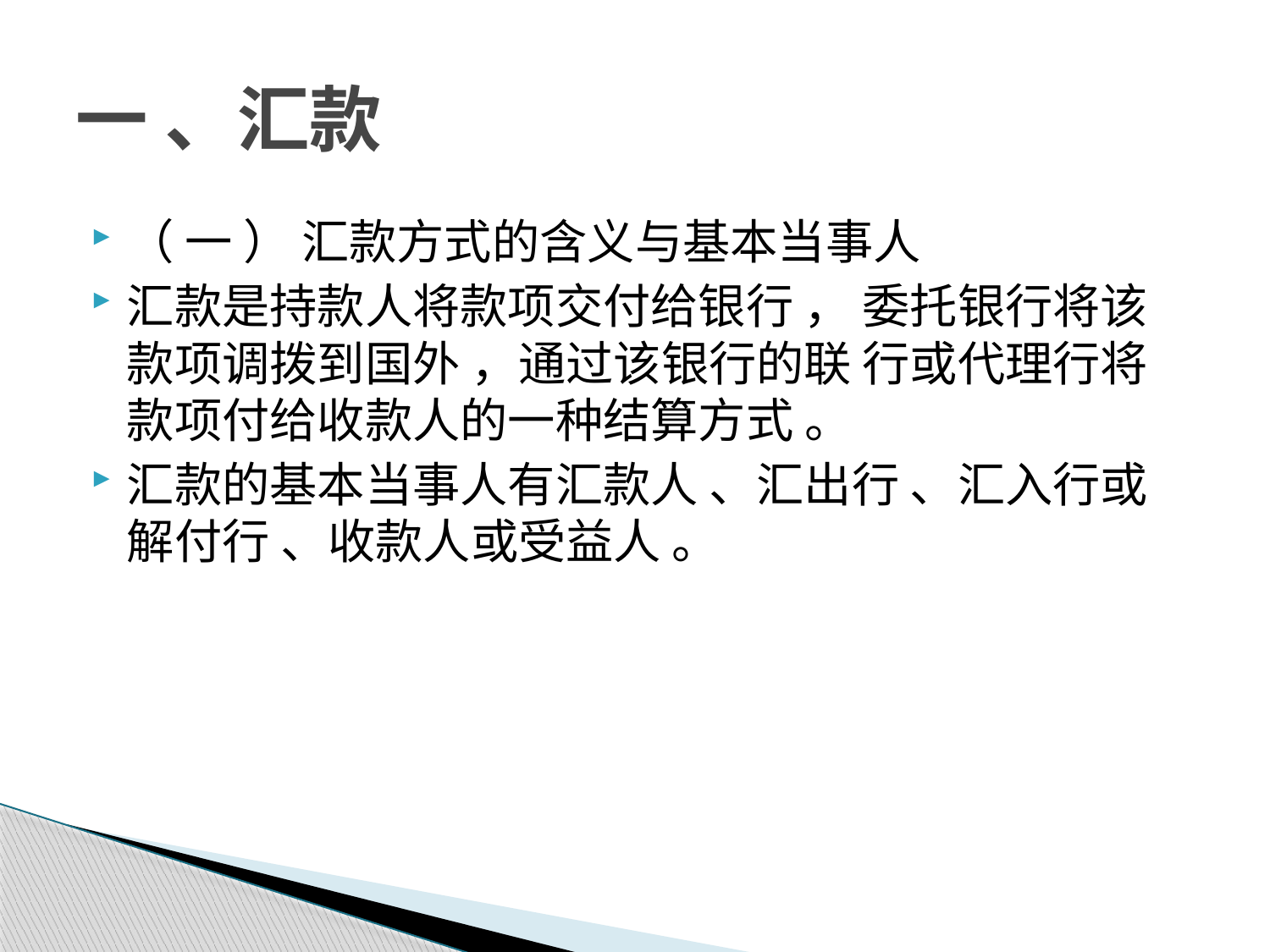

# 一 、汇款
（ 一 ） 汇款方式的含义与基本当事人
汇款是持款人将款项交付给银行 ， 委托银行将该款项调拨到国外 ，通过该银行的联 行或代理行将款项付给收款人的一种结算方式 。
汇款的基本当事人有汇款人 、汇出行 、汇入行或解付行 、收款人或受益人 。